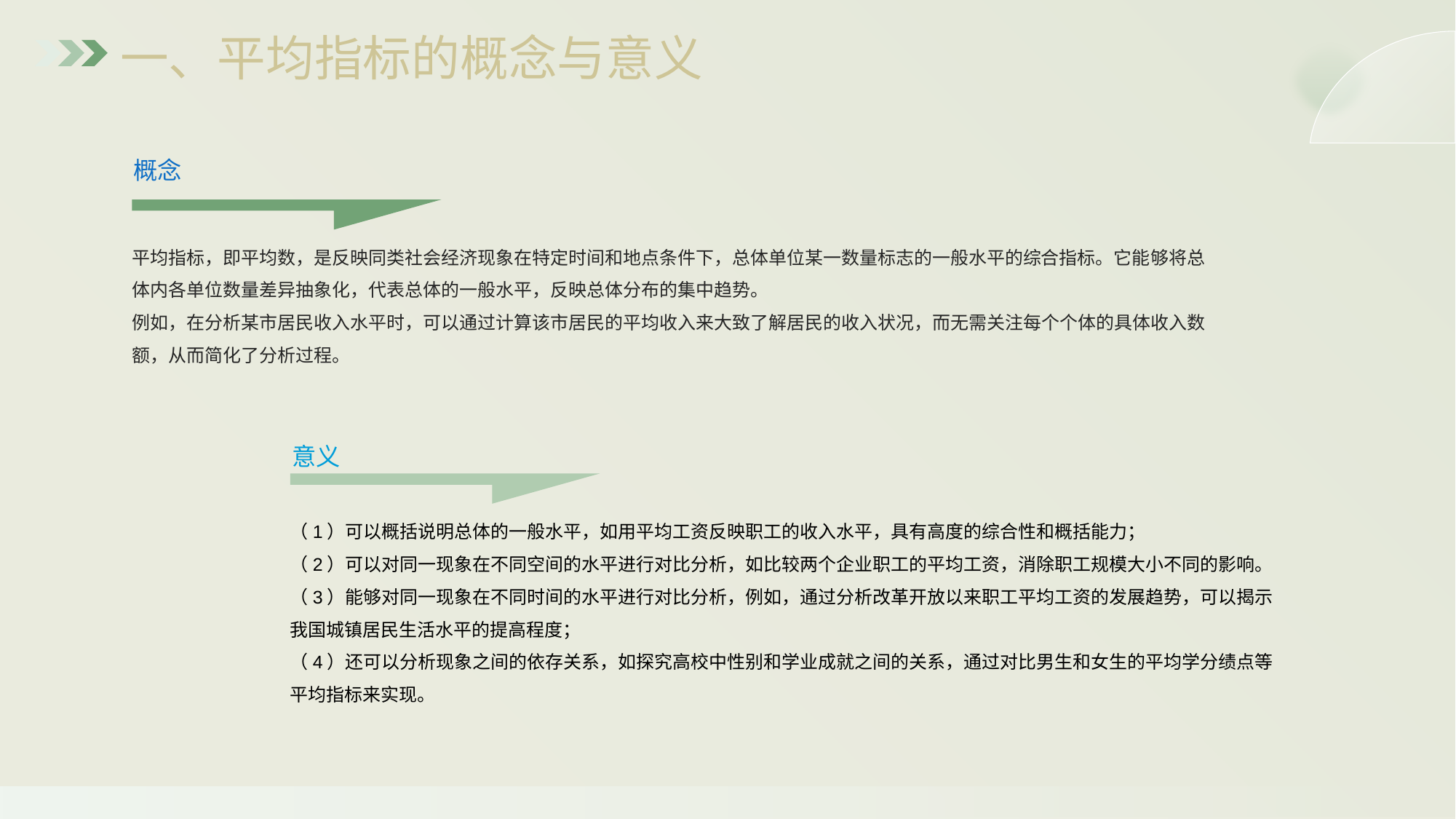

一、平均指标的概念与意义

概念

平均指标，即平均数，是反映同类社会经济现象在特定时间和地点条件下，总体单位某一数量标志的一般水平的综合指标。它能够将总体内各单位数量差异抽象化，代表总体的一般水平，反映总体分布的集中趋势。
例如，在分析某市居民收入水平时，可以通过计算该市居民的平均收入来大致了解居民的收入状况，而无需关注每个个体的具体收入数额，从而简化了分析过程。
意义

（1）可以概括说明总体的一般水平，如用平均工资反映职工的收入水平，具有高度的综合性和概括能力；
（2）可以对同一现象在不同空间的水平进行对比分析，如比较两个企业职工的平均工资，消除职工规模大小不同的影响。
（3）能够对同一现象在不同时间的水平进行对比分析，例如，通过分析改革开放以来职工平均工资的发展趋势，可以揭示我国城镇居民生活水平的提高程度；
（4）还可以分析现象之间的依存关系，如探究高校中性别和学业成就之间的关系，通过对比男生和女生的平均学分绩点等平均指标来实现。